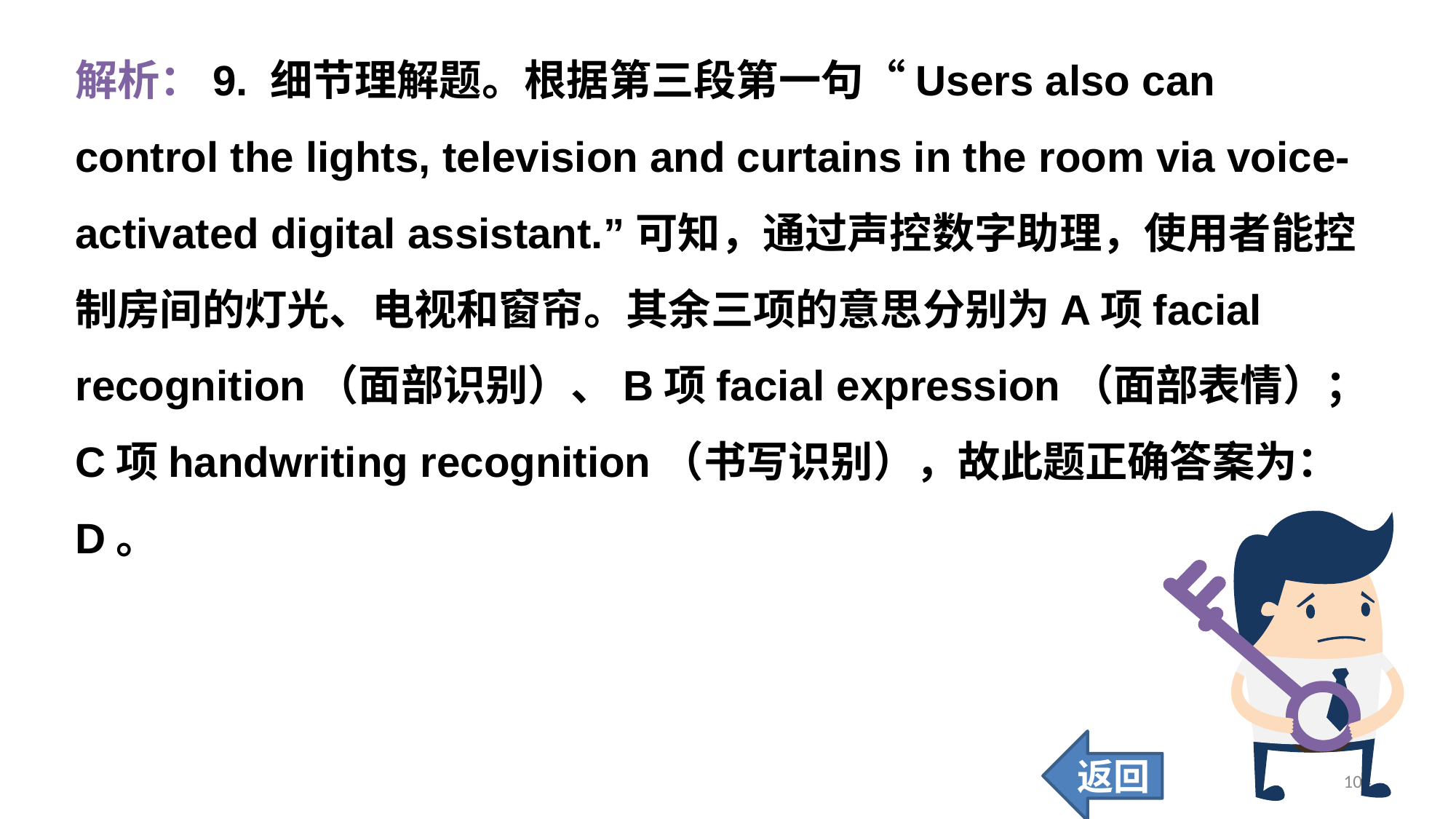

解析：9. 细节理解题。根据第三段第一句“Users also can control the lights, television and curtains in the room via voice-activated digital assistant.”可知，通过声控数字助理，使用者能控制房间的灯光、电视和窗帘。其余三项的意思分别为A项facial recognition（面部识别）、B项facial expression（面部表情）；C项handwriting recognition（书写识别），故此题正确答案为：D。

返回
104